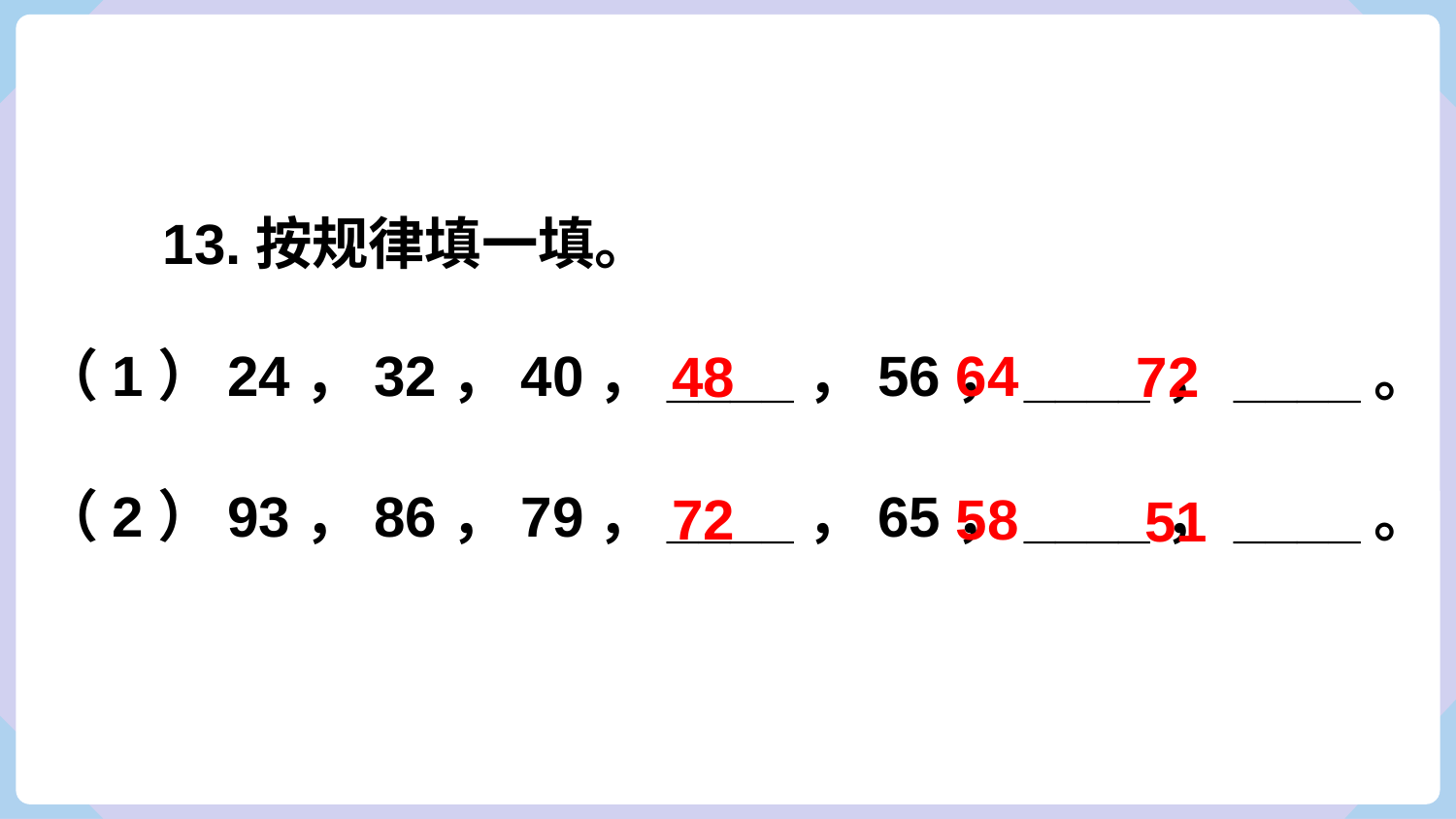

13.按规律填一填。
（1）24，32，40，____，56，____，____。
64
72
48
（2）93，86，79，____，65，____，____。
72
58
51